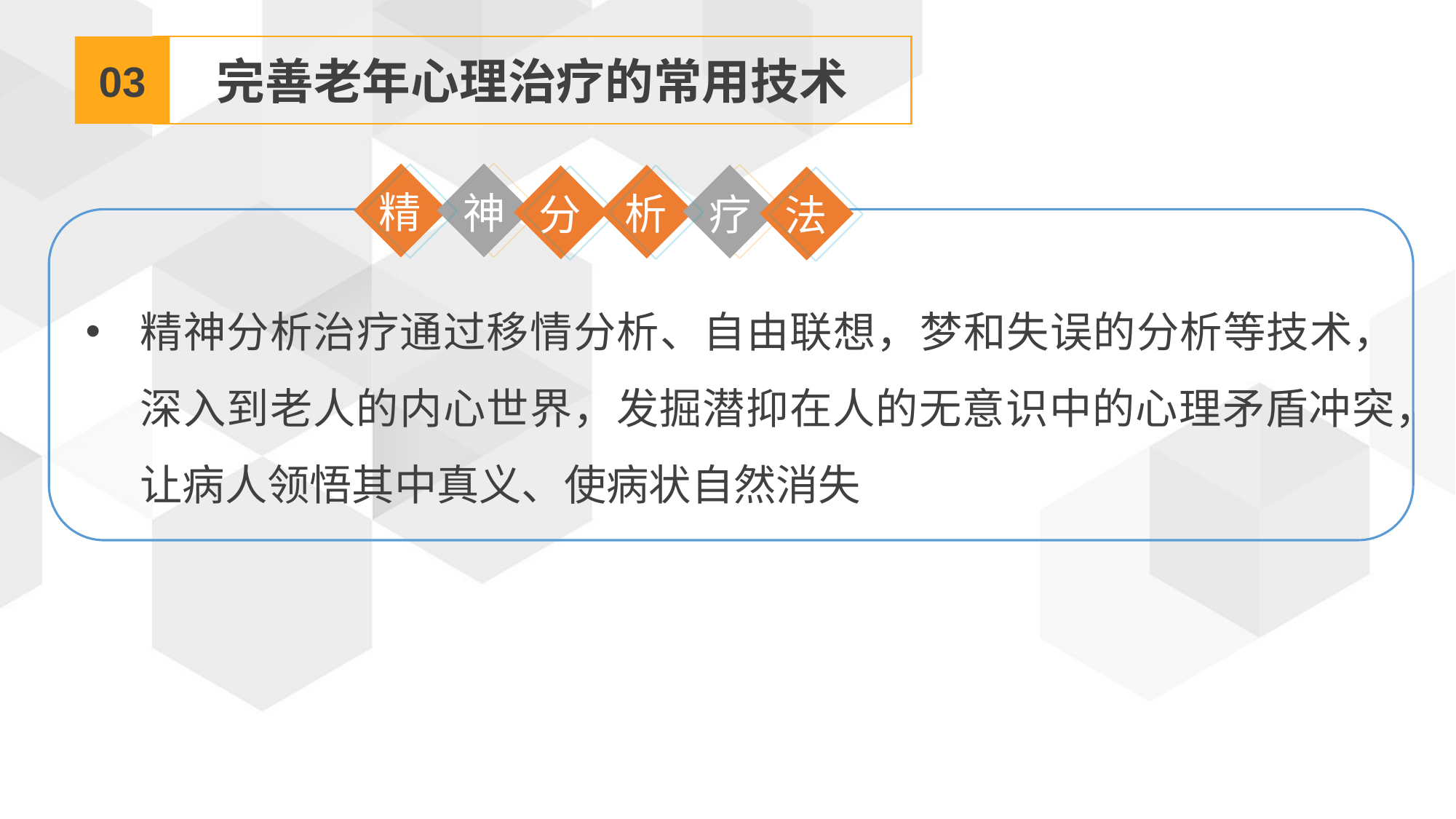

03
完善老年心理治疗的常用技术

精

神

析

疗

分

法

精神分析治疗通过移情分析、自由联想，梦和失误的分析等技术，深入到老人的内心世界，发掘潜抑在人的无意识中的心理矛盾冲突，让病人领悟其中真义、使病状自然消失